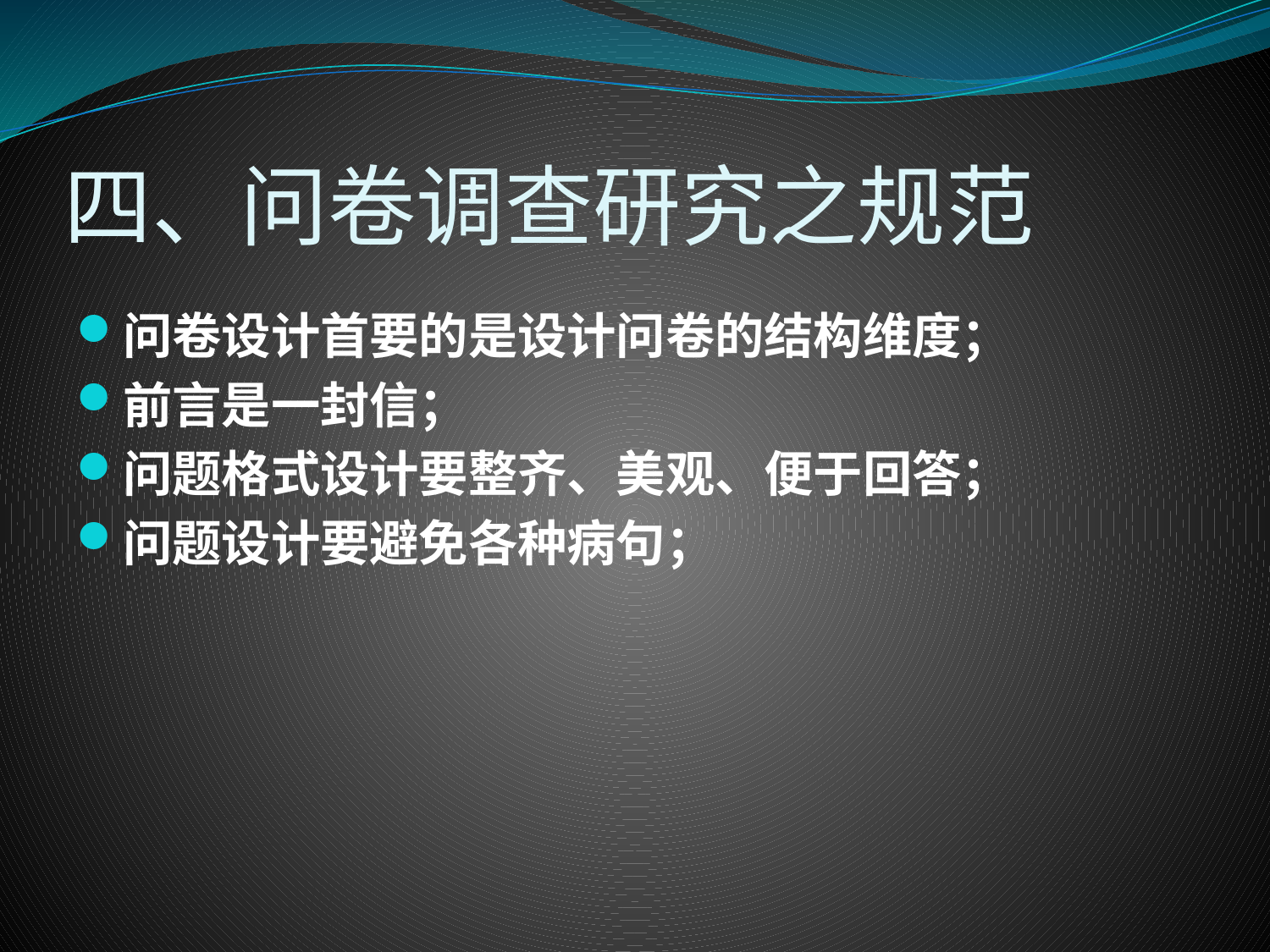

# 四、问卷调查研究之规范
问卷设计首要的是设计问卷的结构维度；
前言是一封信；
问题格式设计要整齐、美观、便于回答；
问题设计要避免各种病句；